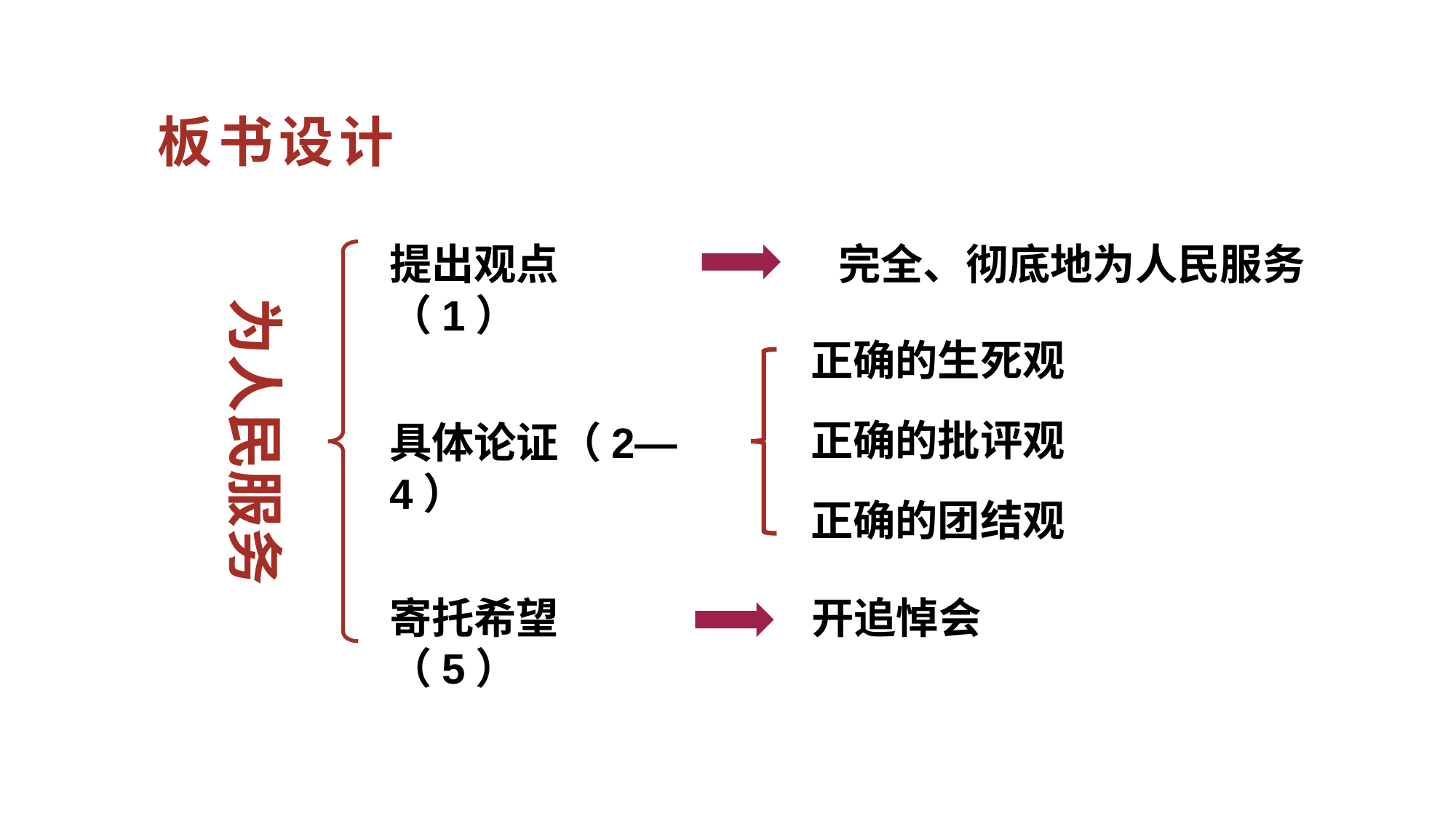

板书设计
提出观点（1）
完全、彻底地为人民服务

为人民服务
正确的生死观

正确的批评观
具体论证（2—4）
正确的团结观
寄托希望（5）
开追悼会